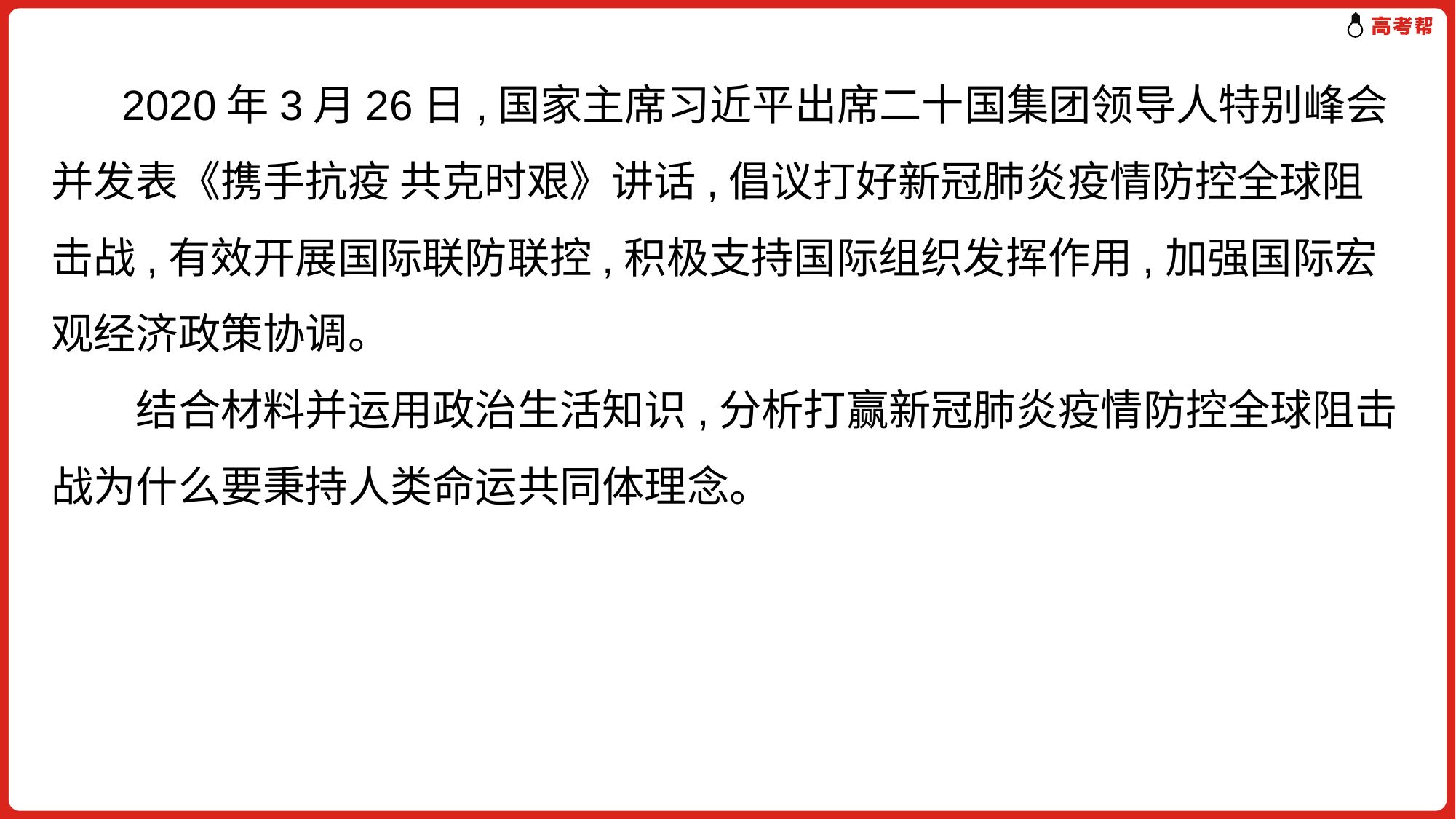

# 2020年3月26日,国家主席习近平出席二十国集团领导人特别峰会并发表《携手抗疫 共克时艰》讲话,倡议打好新冠肺炎疫情防控全球阻击战,有效开展国际联防联控,积极支持国际组织发挥作用,加强国际宏观经济政策协调。 　　结合材料并运用政治生活知识,分析打赢新冠肺炎疫情防控全球阻击战为什么要秉持人类命运共同体理念。